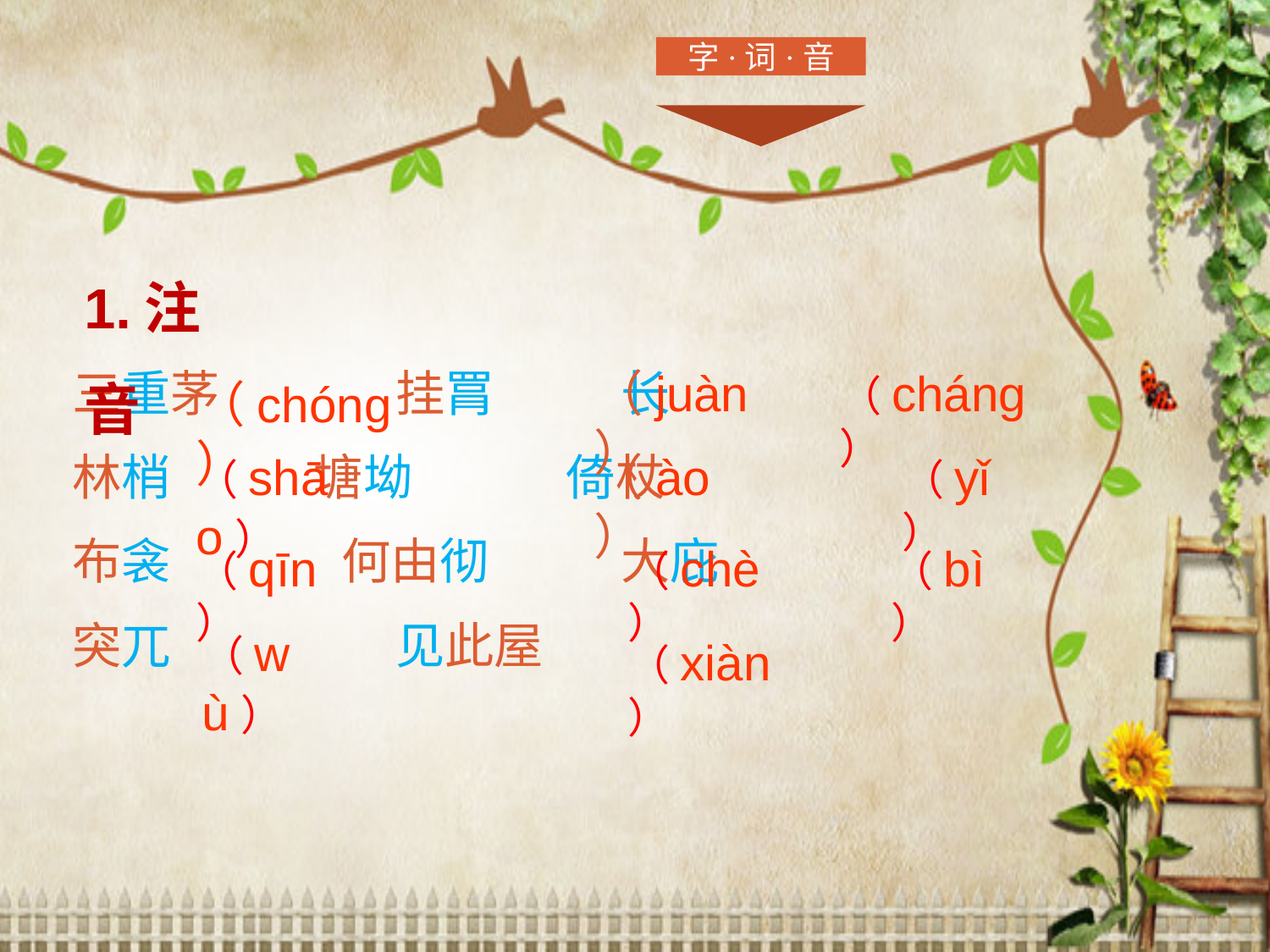

字·词·音

1.注音
三重茅　　       挂罥　       长
林梢             塘坳　　     倚杖
布衾　           何由彻　　   大庇
突兀　　　       见此屋
（juàn）
（cháng）
（chóng）

（shāo）
（ào）
（yǐ）
（qīn）
（chè）
（bì）
（wù）
（xiàn）